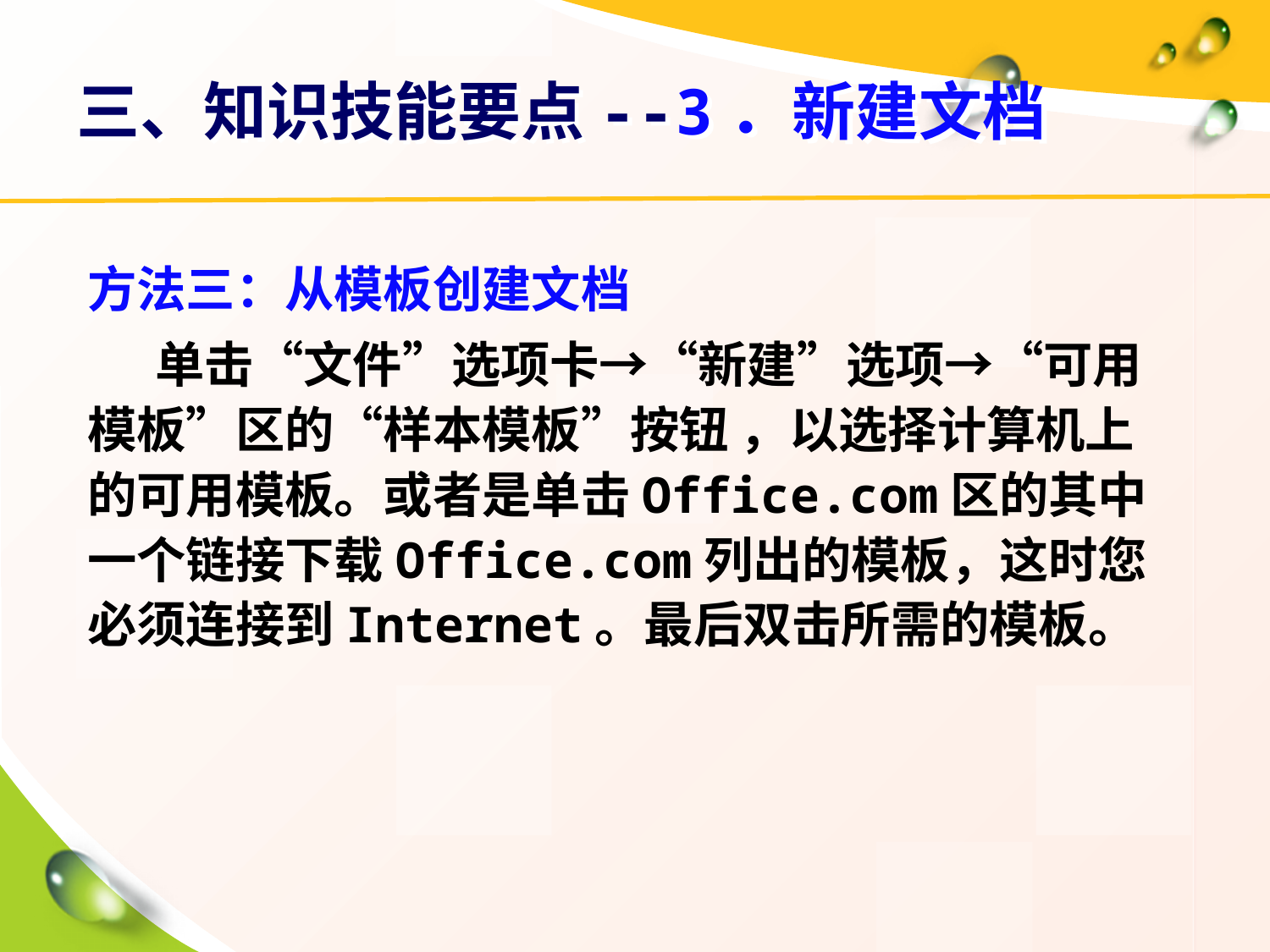

# 三、知识技能要点--3．新建文档
方法三：从模板创建文档
     单击“文件”选项卡→“新建”选项→“可用模板”区的“样本模板”按钮 ，以选择计算机上的可用模板。或者是单击Office.com区的其中一个链接下载Office.com列出的模板，这时您必须连接到Internet。最后双击所需的模板。